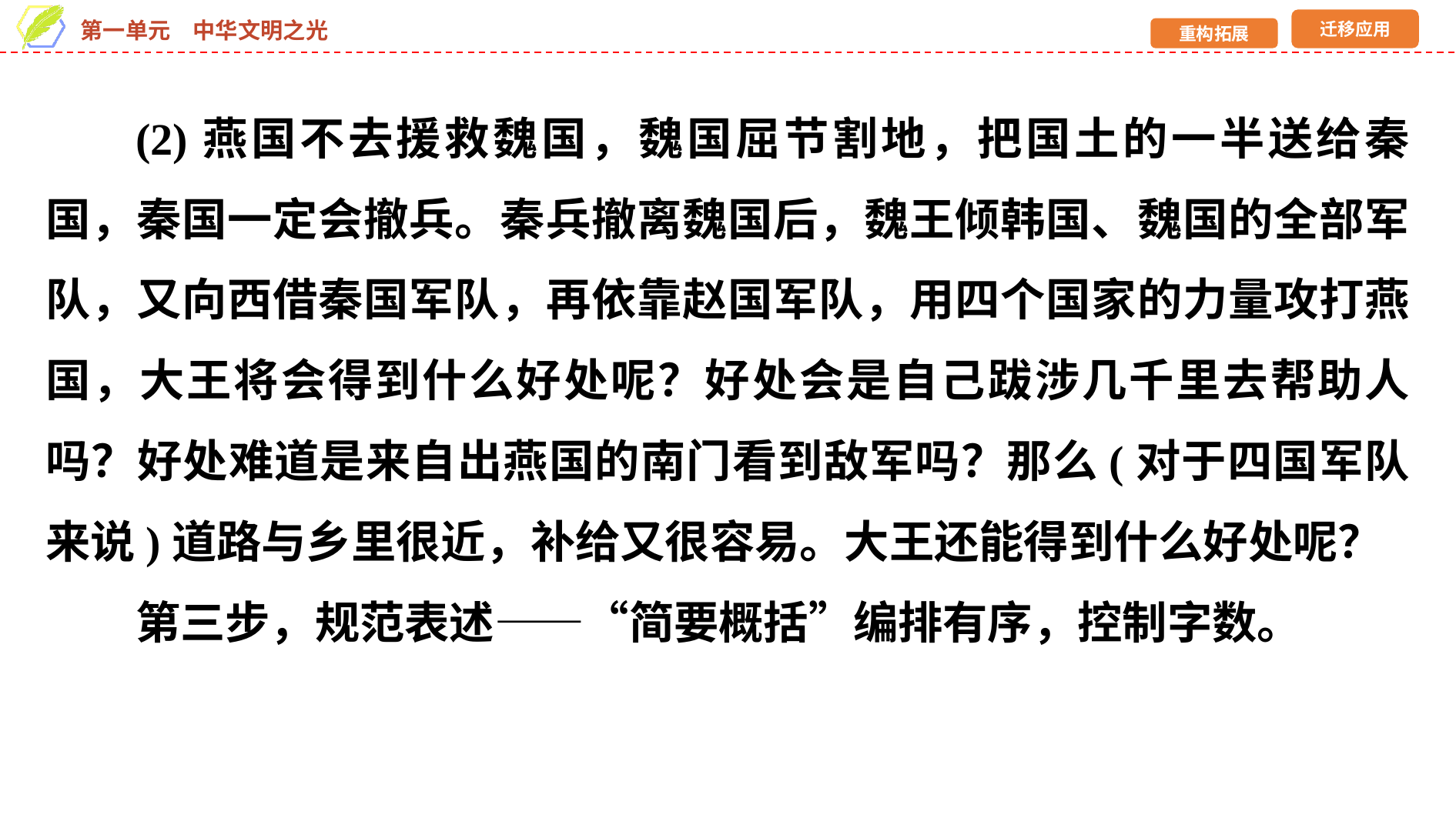

(2)燕国不去援救魏国，魏国屈节割地，把国土的一半送给秦国，秦国一定会撤兵。秦兵撤离魏国后，魏王倾韩国、魏国的全部军队，又向西借秦国军队，再依靠赵国军队，用四个国家的力量攻打燕国，大王将会得到什么好处呢？好处会是自己跋涉几千里去帮助人吗？好处难道是来自出燕国的南门看到敌军吗？那么(对于四国军队来说)道路与乡里很近，补给又很容易。大王还能得到什么好处呢？
第三步，规范表述——“简要概括”编排有序，控制字数。